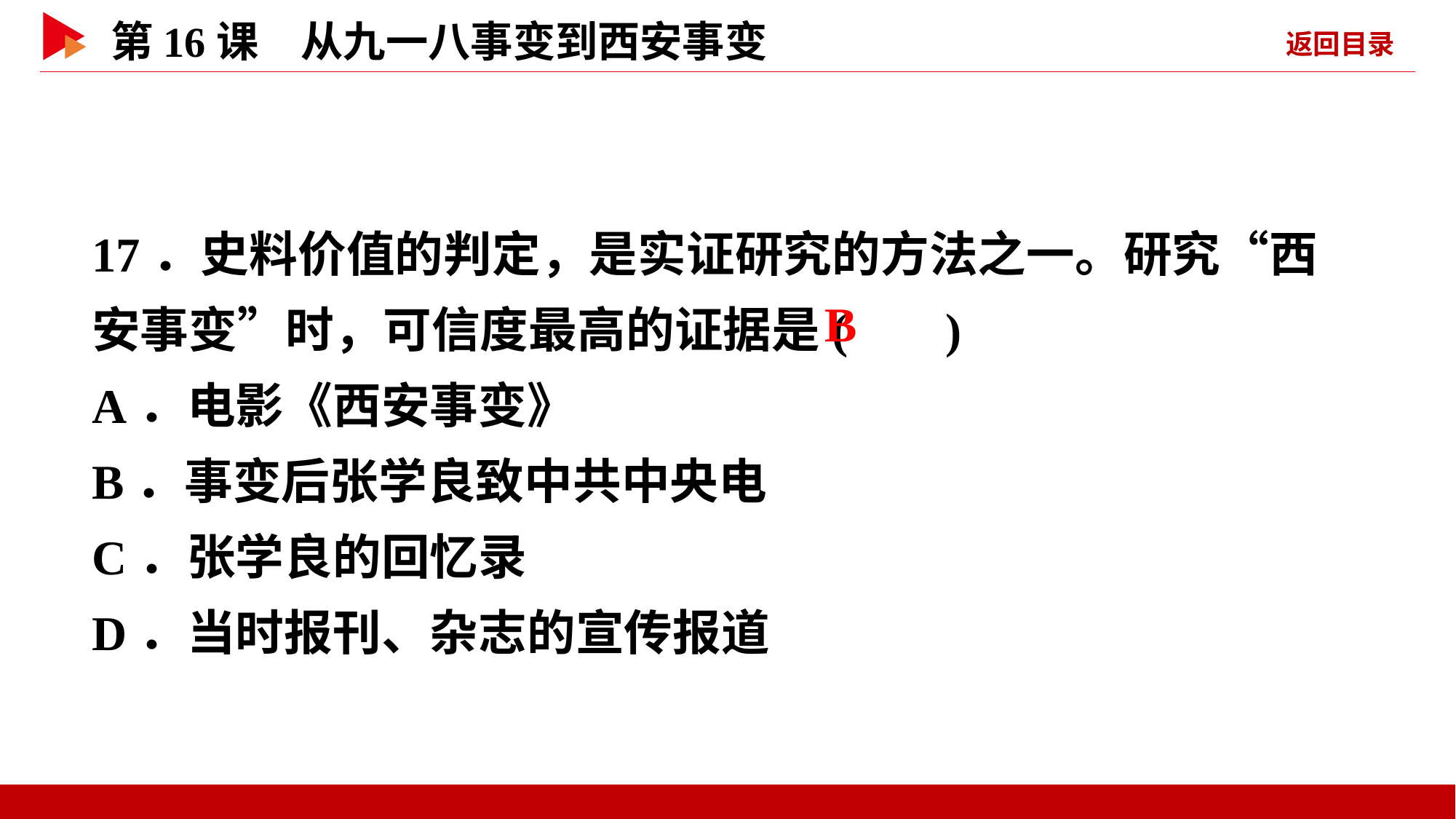

17．史料价值的判定，是实证研究的方法之一。研究“西安事变”时，可信度最高的证据是(        )
A．电影《西安事变》
B．事变后张学良致中共中央电
C．张学良的回忆录
D．当时报刊、杂志的宣传报道
   B